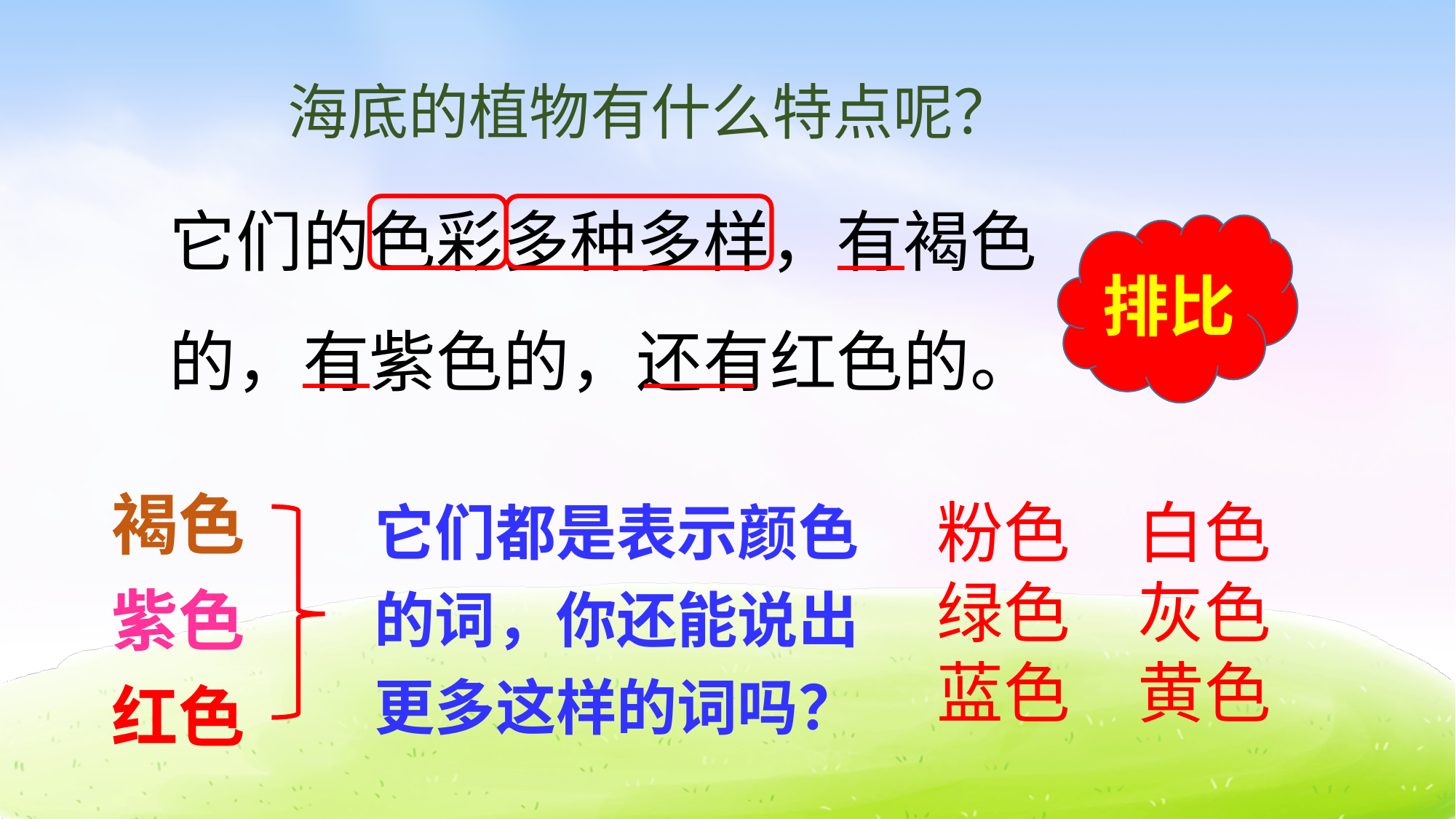

海底的植物有什么特点呢？
它们的色彩多种多样，有褐色的，有紫色的，还有红色的。

排比
褐色
紫色
红色
它们都是表示颜色的词，你还能说出更多这样的词吗？
粉色绿色蓝色
白色灰色黄色